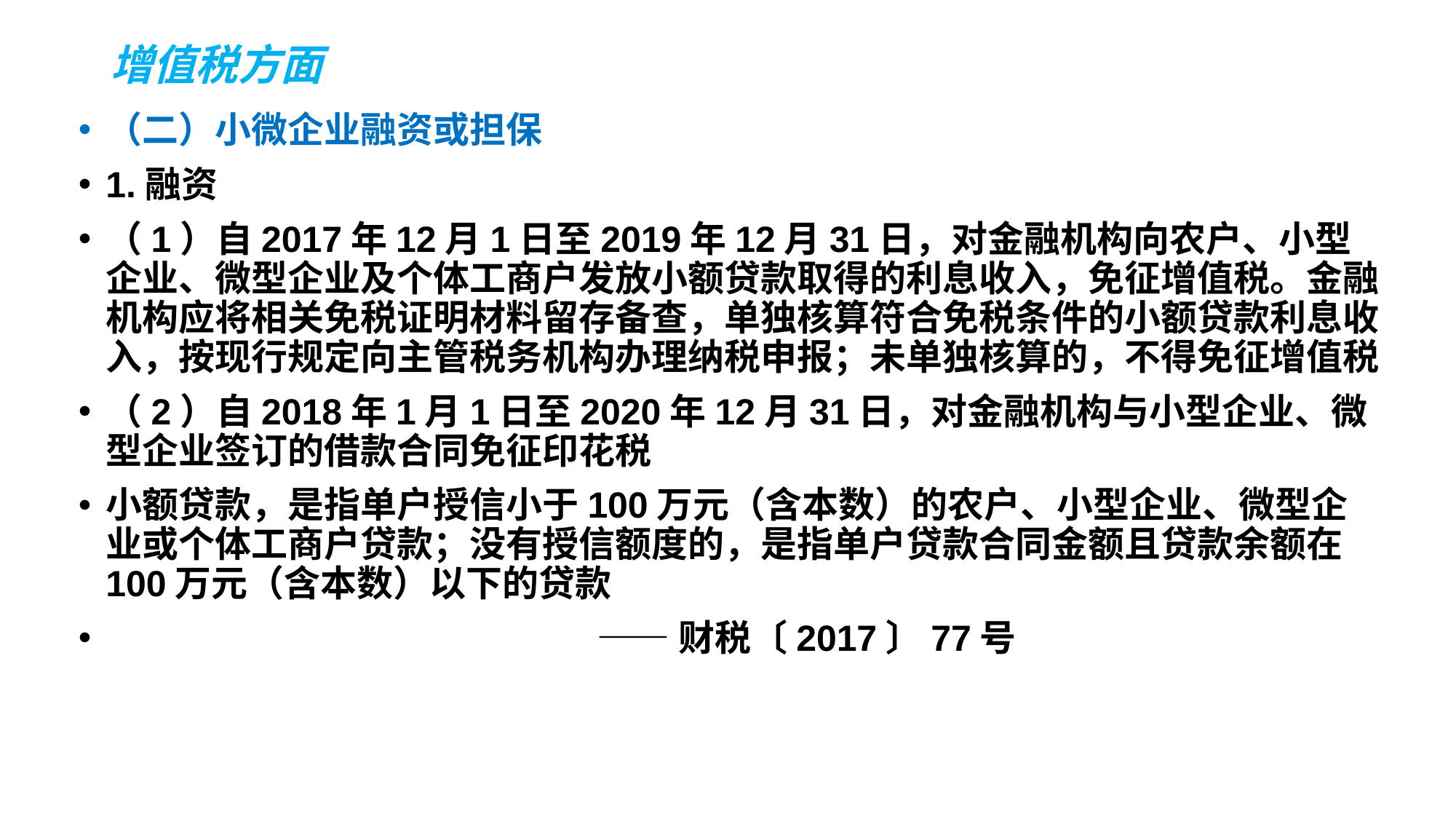

# 增值税方面
（二）小微企业融资或担保
1.融资
（1）自2017年12月1日至2019年12月31日，对金融机构向农户、小型企业、微型企业及个体工商户发放小额贷款取得的利息收入，免征增值税。金融机构应将相关免税证明材料留存备查，单独核算符合免税条件的小额贷款利息收入，按现行规定向主管税务机构办理纳税申报；未单独核算的，不得免征增值税
（2）自2018年1月1日至2020年12月31日，对金融机构与小型企业、微型企业签订的借款合同免征印花税
小额贷款，是指单户授信小于100万元（含本数）的农户、小型企业、微型企业或个体工商户贷款；没有授信额度的，是指单户贷款合同金额且贷款余额在100万元（含本数）以下的贷款
                                                            ——财税〔2017〕77号